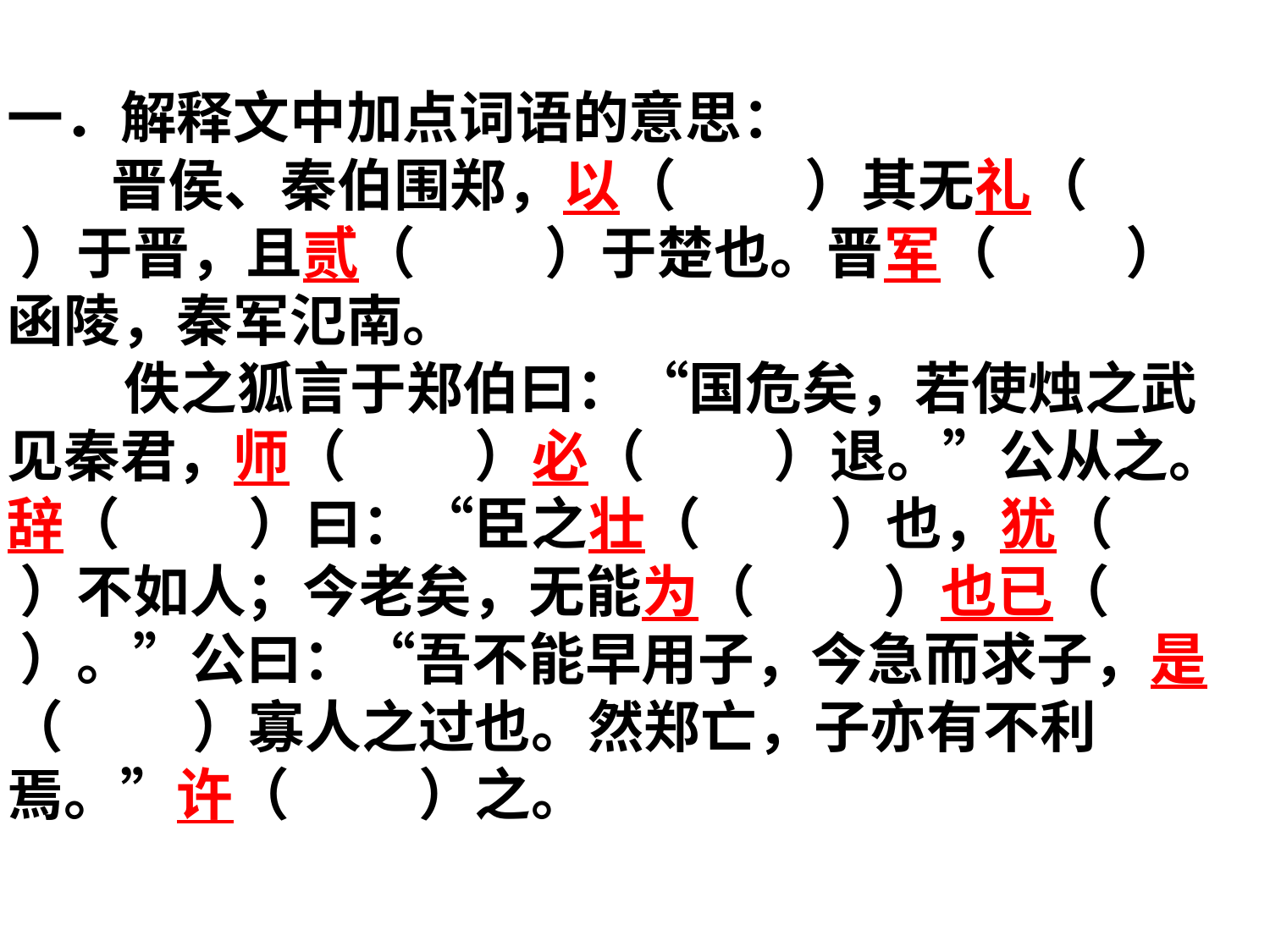

一．解释文中加点词语的意思：
       晋侯、秦伯围郑，以（          ）其无礼（          ）于晋，且贰（          ）于楚也。晋军（          ）函陵，秦军氾南。
        佚之狐言于郑伯曰：“国危矣，若使烛之武见秦君，师（          ）必（          ）退。”公从之。辞（          ）曰：“臣之壮（          ）也，犹（          ）不如人；今老矣，无能为（          ）也已（          ）。”公曰：“吾不能早用子，今急而求子，是（          ）寡人之过也。然郑亡，子亦有不利焉。”许（          ）之。